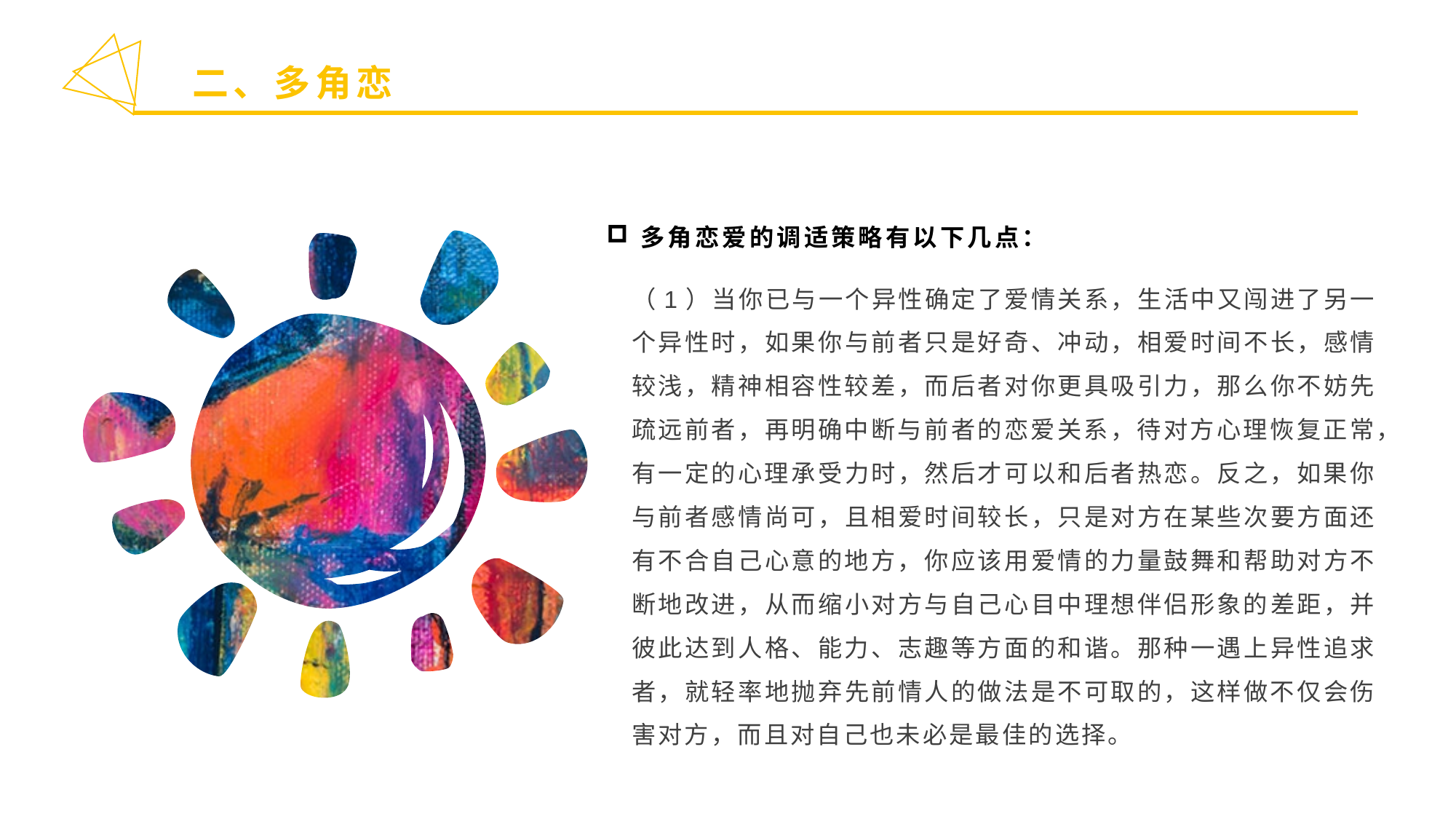

二、多角恋
多角恋爱的调适策略有以下几点：

（1）当你已与一个异性确定了爱情关系，生活中又闯进了另一个异性时，如果你与前者只是好奇、冲动，相爱时间不长，感情较浅，精神相容性较差，而后者对你更具吸引力，那么你不妨先疏远前者，再明确中断与前者的恋爱关系，待对方心理恢复正常，有一定的心理承受力时，然后才可以和后者热恋。反之，如果你与前者感情尚可，且相爱时间较长，只是对方在某些次要方面还有不合自己心意的地方，你应该用爱情的力量鼓舞和帮助对方不断地改进，从而缩小对方与自己心目中理想伴侣形象的差距，并彼此达到人格、能力、志趣等方面的和谐。那种一遇上异性追求者，就轻率地抛弃先前情人的做法是不可取的，这样做不仅会伤害对方，而且对自己也未必是最佳的选择。